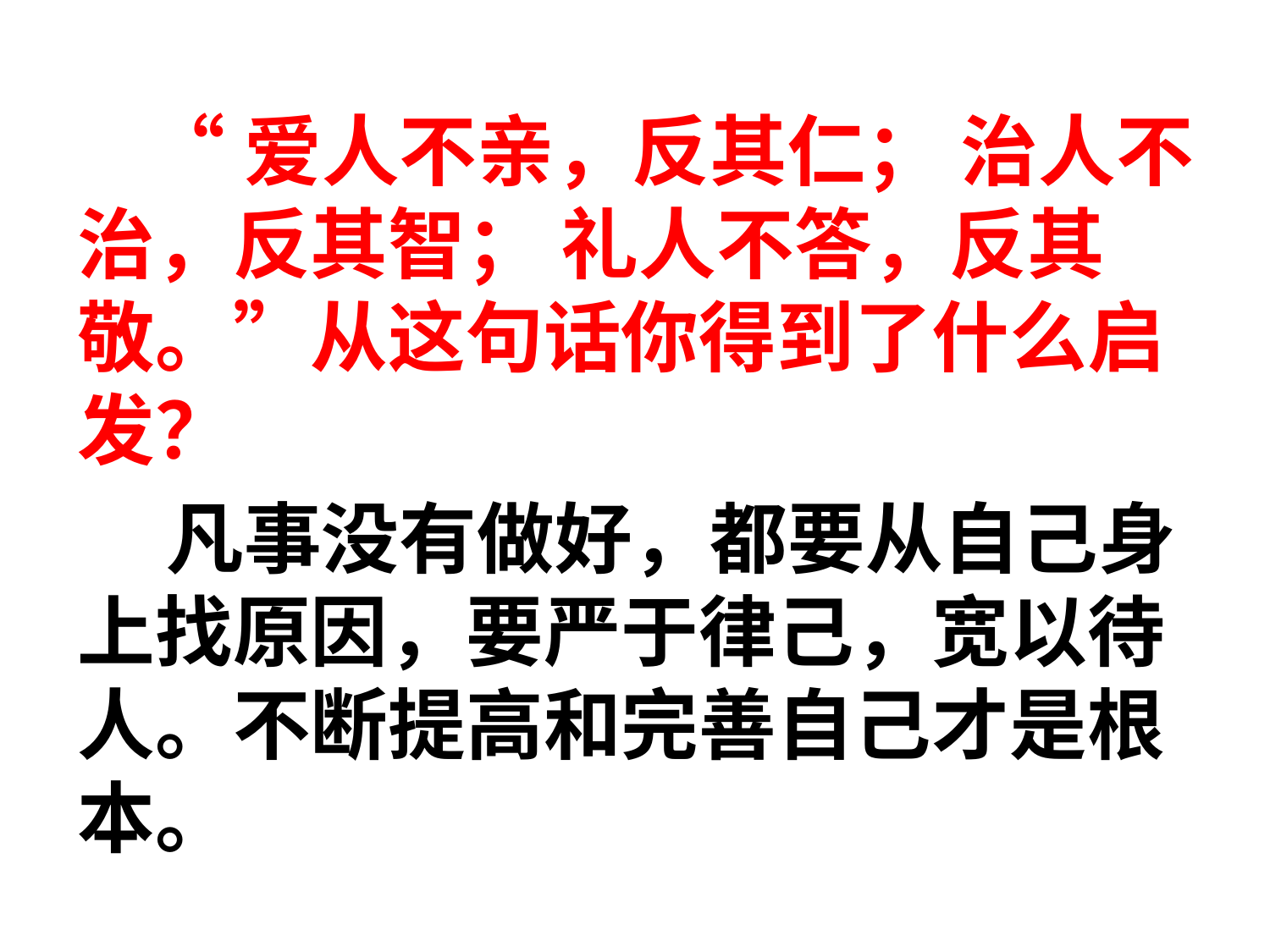

“爱人不亲，反其仁； 治人不治，反其智； 礼人不答，反其敬。”从这句话你得到了什么启发？
    凡事没有做好，都要从自己身上找原因，要严于律己，宽以待人。不断提高和完善自己才是根本。